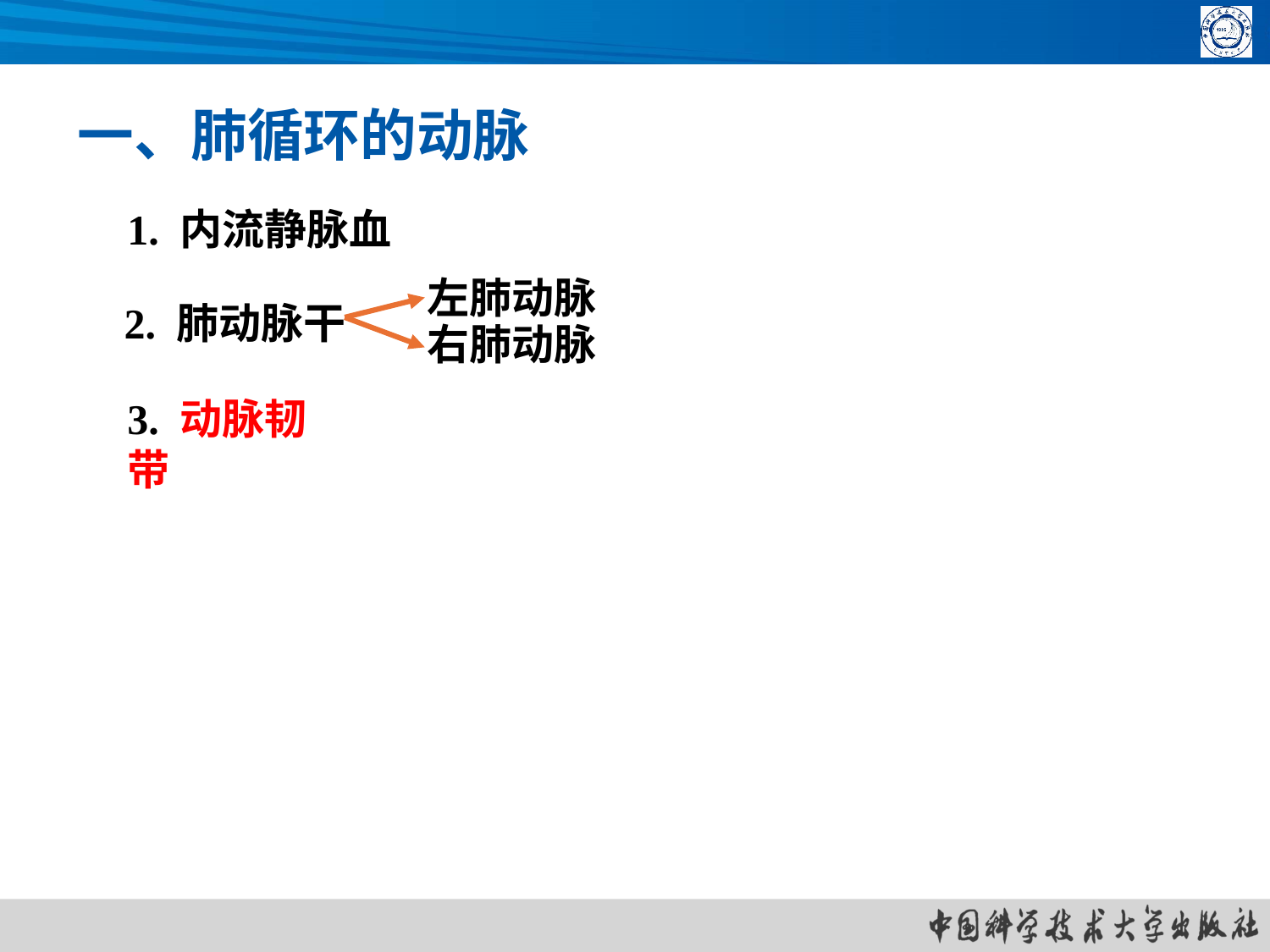

一、肺循环的动脉
1. 内流静脉血
左肺动脉
右肺动脉
2. 肺动脉干

3. 动脉韧带